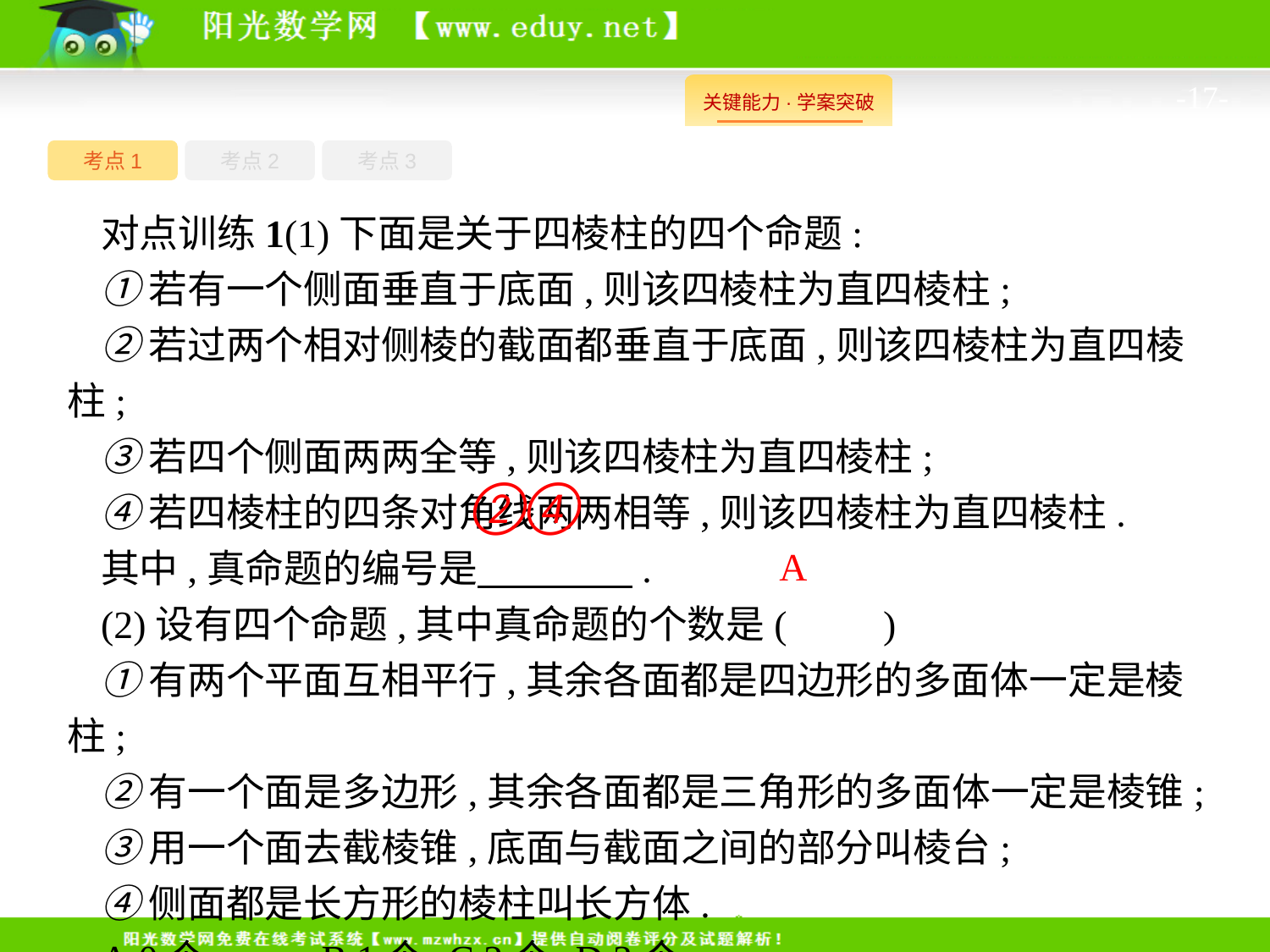

-17-
考点1
考点3
考点2
对点训练1(1)下面是关于四棱柱的四个命题:
①若有一个侧面垂直于底面,则该四棱柱为直四棱柱;
②若过两个相对侧棱的截面都垂直于底面,则该四棱柱为直四棱柱;
③若四个侧面两两全等,则该四棱柱为直四棱柱;
④若四棱柱的四条对角线两两相等,则该四棱柱为直四棱柱.
其中,真命题的编号是　　　　.
(2)设有四个命题,其中真命题的个数是(　　)
①有两个平面互相平行,其余各面都是四边形的多面体一定是棱柱;
②有一个面是多边形,其余各面都是三角形的多面体一定是棱锥;
③用一个面去截棱锥,底面与截面之间的部分叫棱台;
④侧面都是长方形的棱柱叫长方体.
A.0个	B.1个	C.2个	D.3个
②④
A